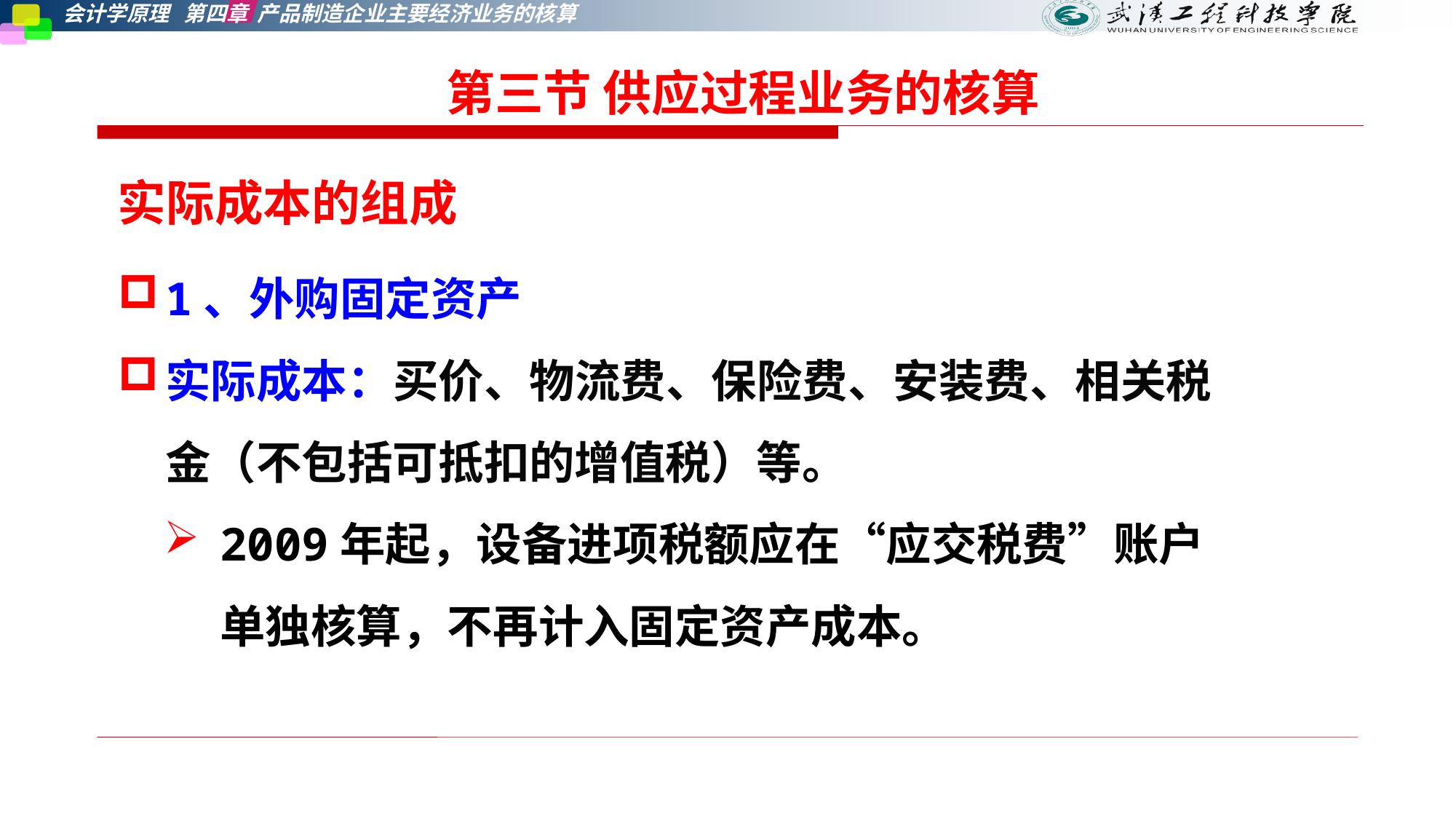

第三节 供应过程业务的核算
实际成本的组成
1、外购固定资产
实际成本：买价、物流费、保险费、安装费、相关税金（不包括可抵扣的增值税）等。
2009年起，设备进项税额应在“应交税费”账户单独核算，不再计入固定资产成本。